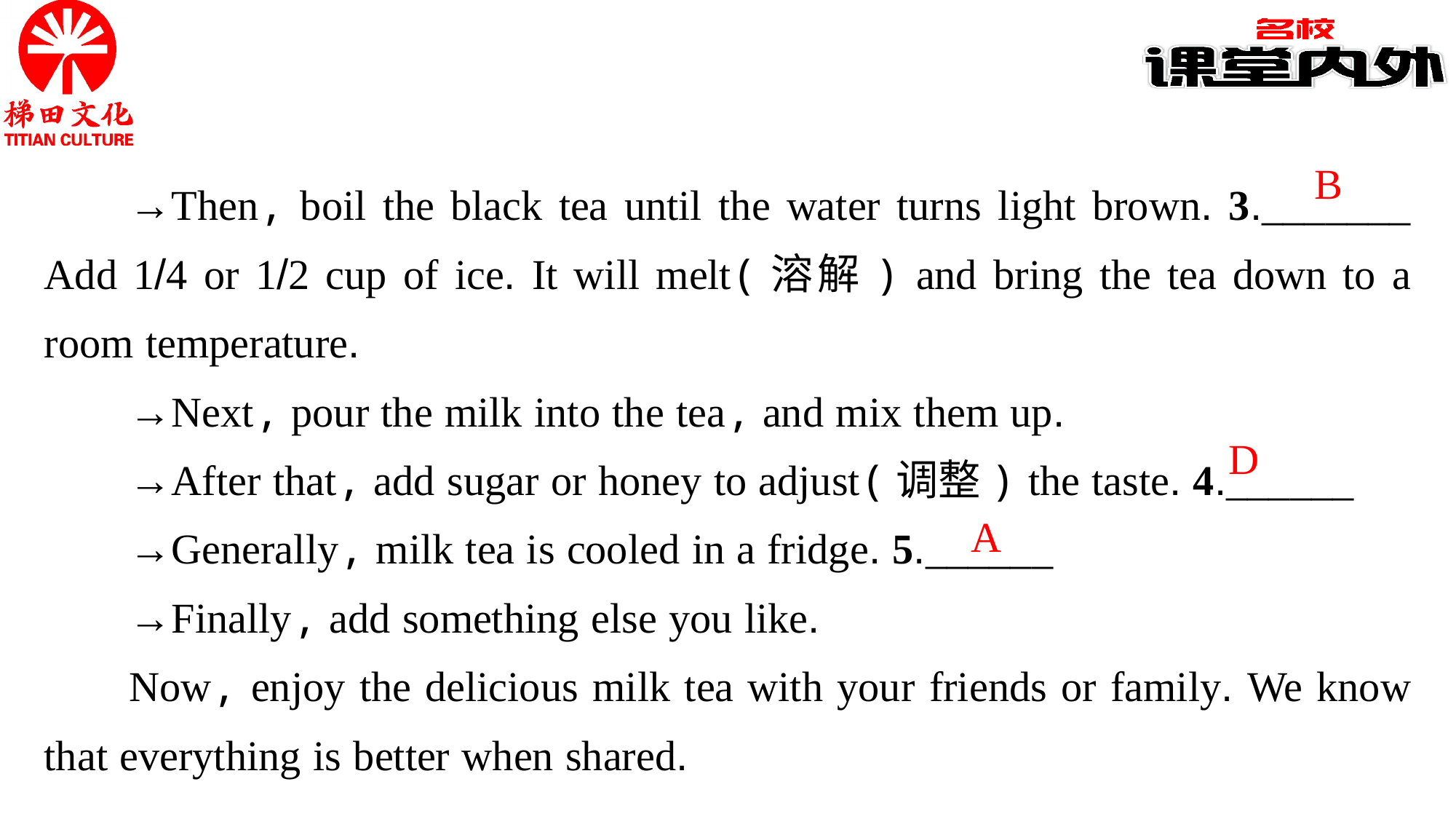

B
→Then, boil the black tea until the water turns light brown. 3._______ Add 1/4 or 1/2 cup of ice. It will melt(溶解) and bring the tea down to a room temperature.
→Next, pour the milk into the tea, and mix them up.
→After that, add sugar or honey to adjust(调整) the taste. 4.______
→Generally, milk tea is cooled in a fridge. 5.______
→Finally, add something else you like.
Now, enjoy the delicious milk tea with your friends or family. We know that everything is better when shared.
D
A